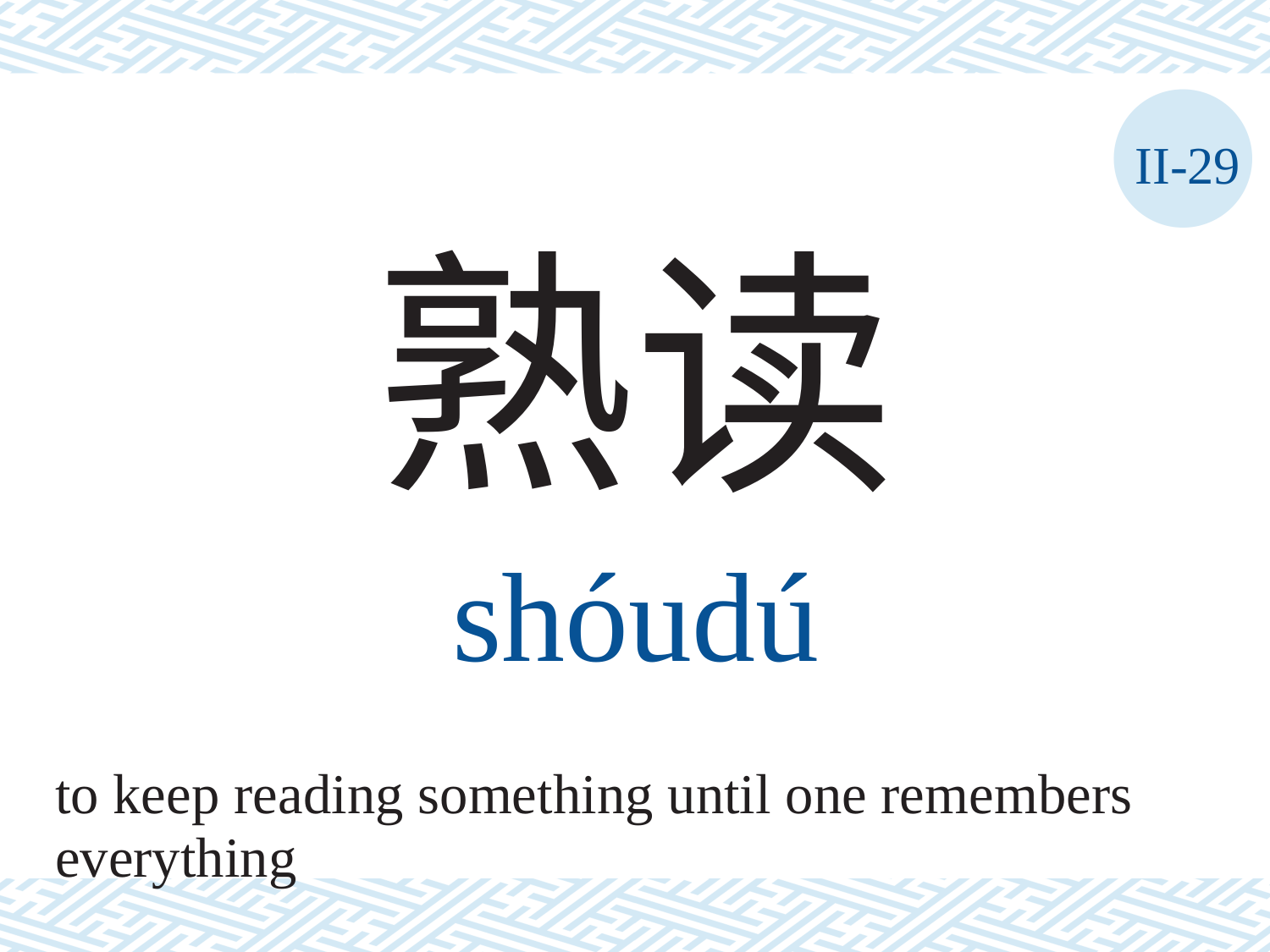

II-29
熟读
shóudú
to keep reading something until one remembers
everything